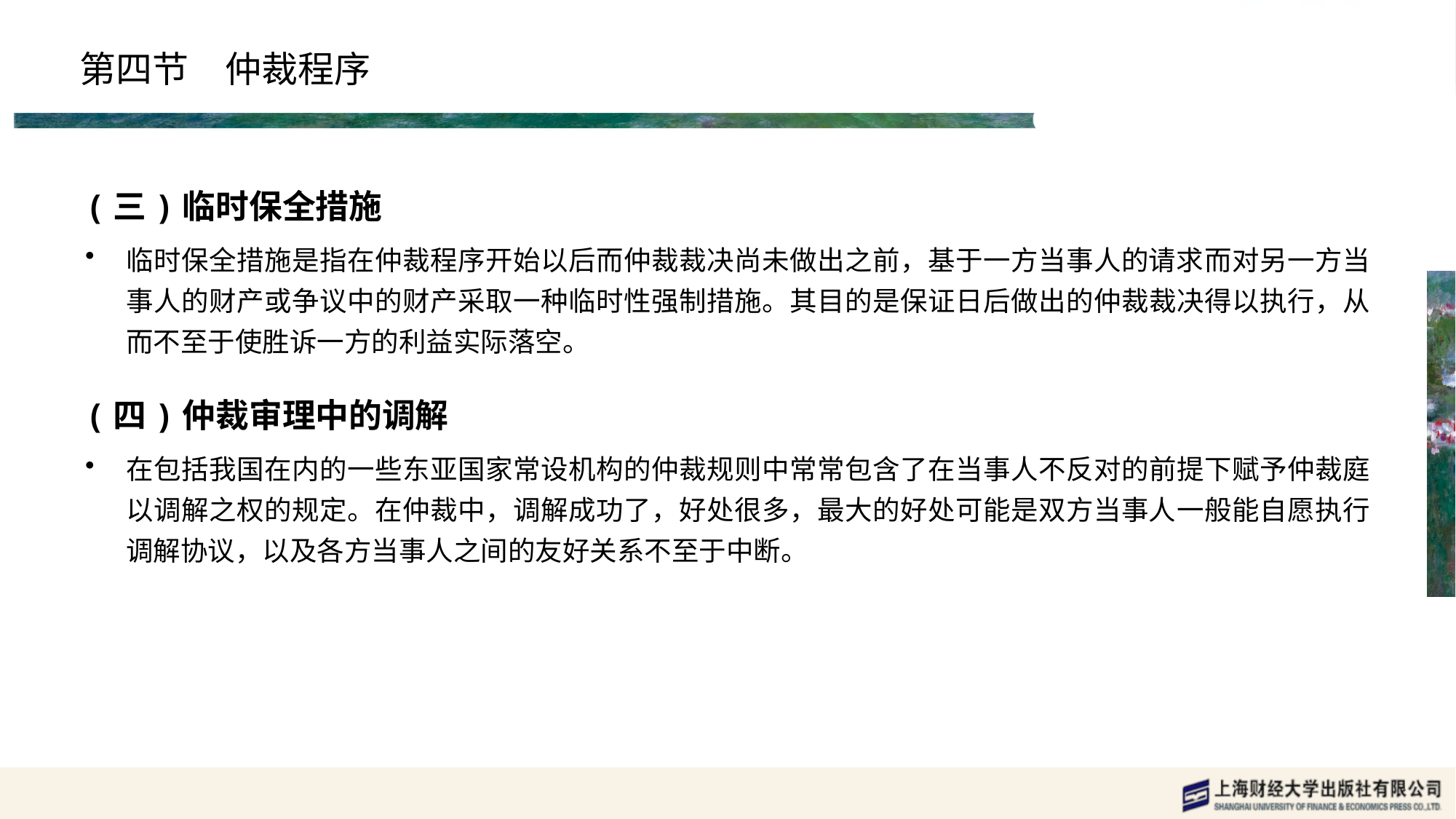

# 第四节　仲裁程序
(三)临时保全措施
临时保全措施是指在仲裁程序开始以后而仲裁裁决尚未做出之前，基于一方当事人的请求而对另一方当事人的财产或争议中的财产采取一种临时性强制措施。其目的是保证日后做出的仲裁裁决得以执行，从而不至于使胜诉一方的利益实际落空。
(四)仲裁审理中的调解
在包括我国在内的一些东亚国家常设机构的仲裁规则中常常包含了在当事人不反对的前提下赋予仲裁庭以调解之权的规定。在仲裁中，调解成功了，好处很多，最大的好处可能是双方当事人一般能自愿执行调解协议，以及各方当事人之间的友好关系不至于中断。